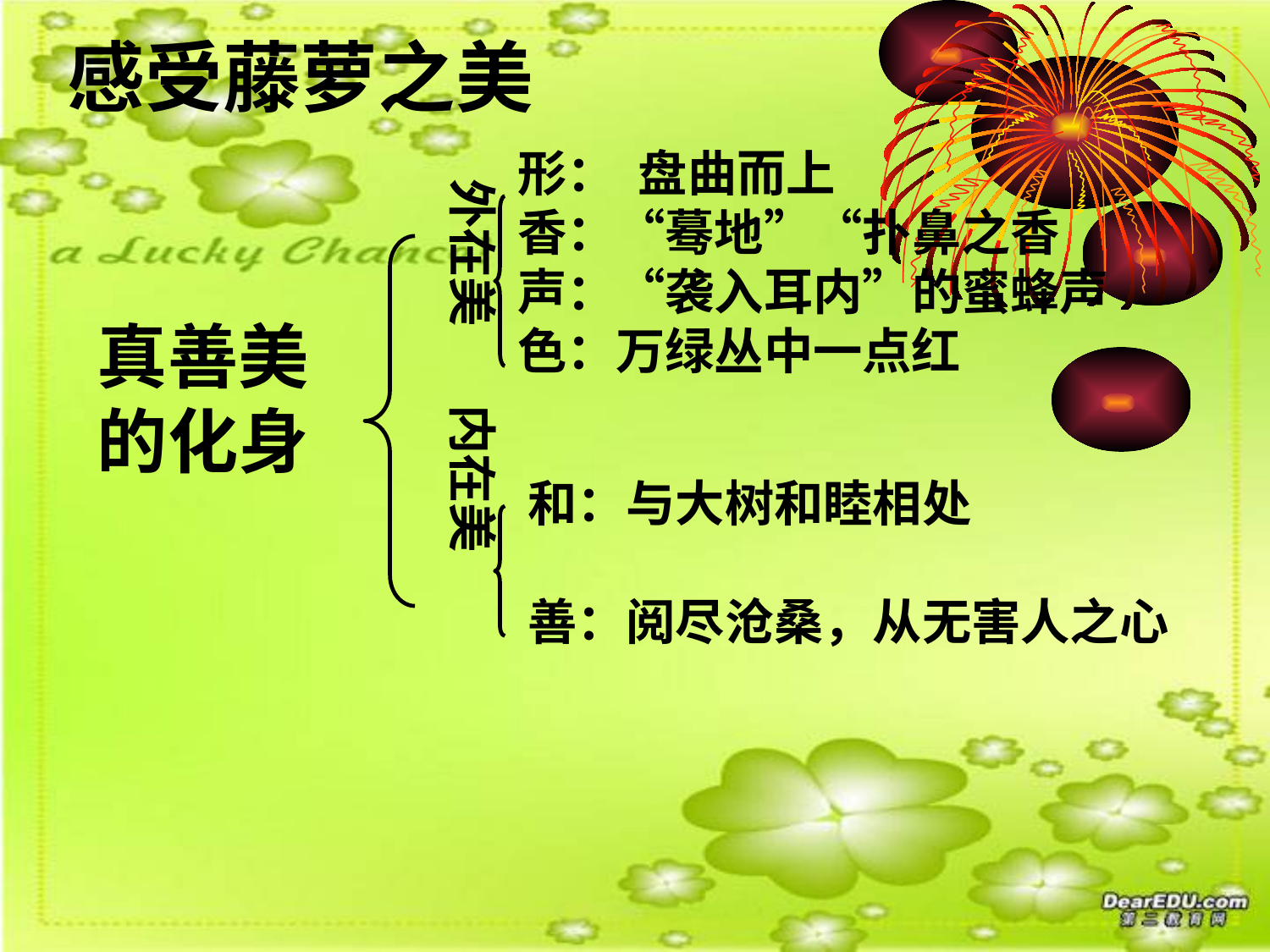

# 感受藤萝之美
形：  盘曲而上
香：“蓦地”“扑鼻之香
声：“袭入耳内”的蜜蜂声
色：万绿丛中一点红
外在美       内在美

真善美
的化身
和：与大树和睦相处

善：阅尽沧桑，从无害人之心